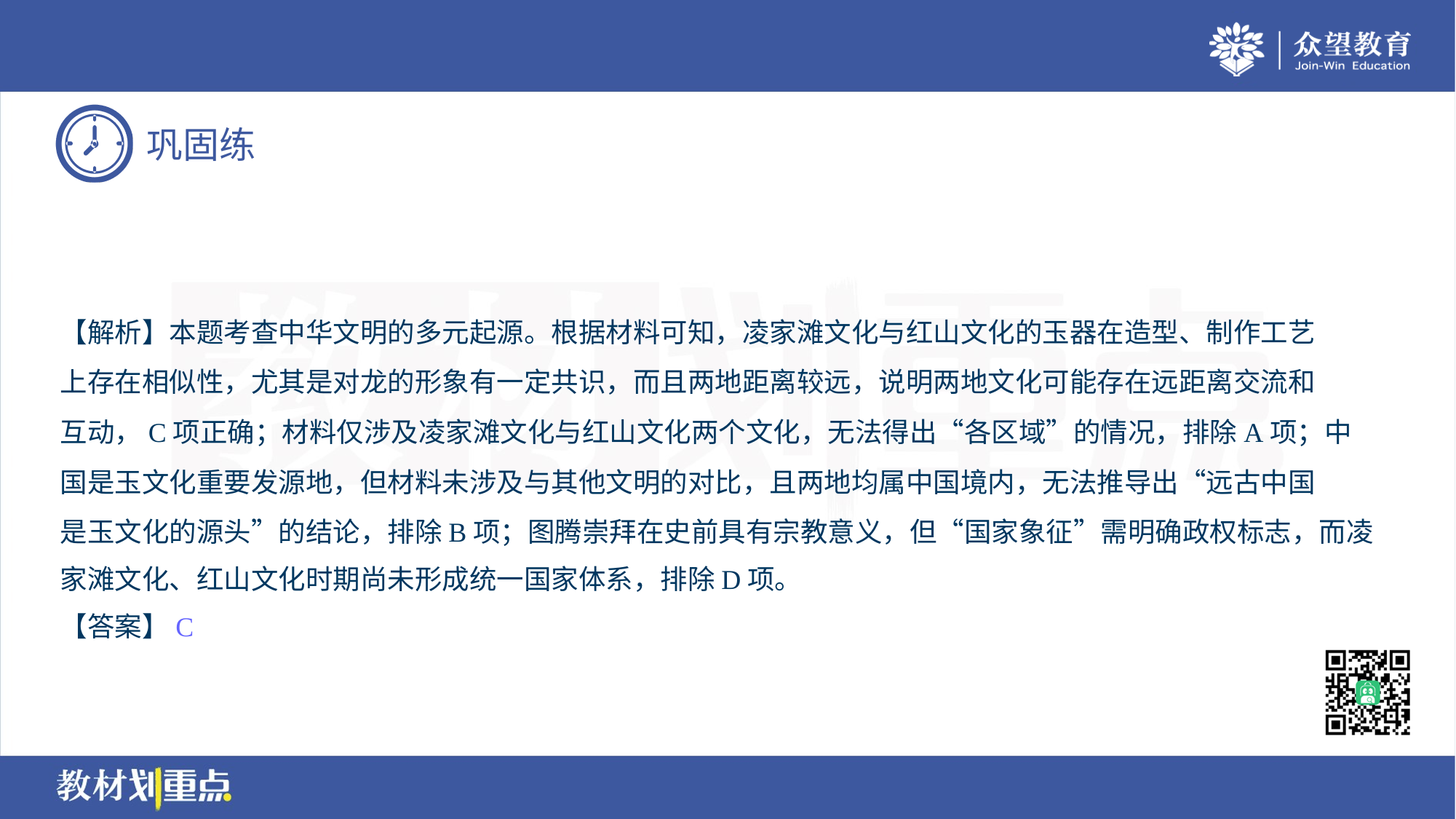

【解析】本题考查中华文明的多元起源。根据材料可知，凌家滩文化与红山文化的玉器在造型、制作工艺
上存在相似性，尤其是对龙的形象有一定共识，而且两地距离较远，说明两地文化可能存在远距离交流和
互动，C项正确；材料仅涉及凌家滩文化与红山文化两个文化，无法得出“各区域”的情况，排除A项；中
国是玉文化重要发源地，但材料未涉及与其他文明的对比，且两地均属中国境内，无法推导出“远古中国
是玉文化的源头”的结论，排除B项；图腾崇拜在史前具有宗教意义，但“国家象征”需明确政权标志，而凌
家滩文化、红山文化时期尚未形成统一国家体系，排除D项。
【答案】C